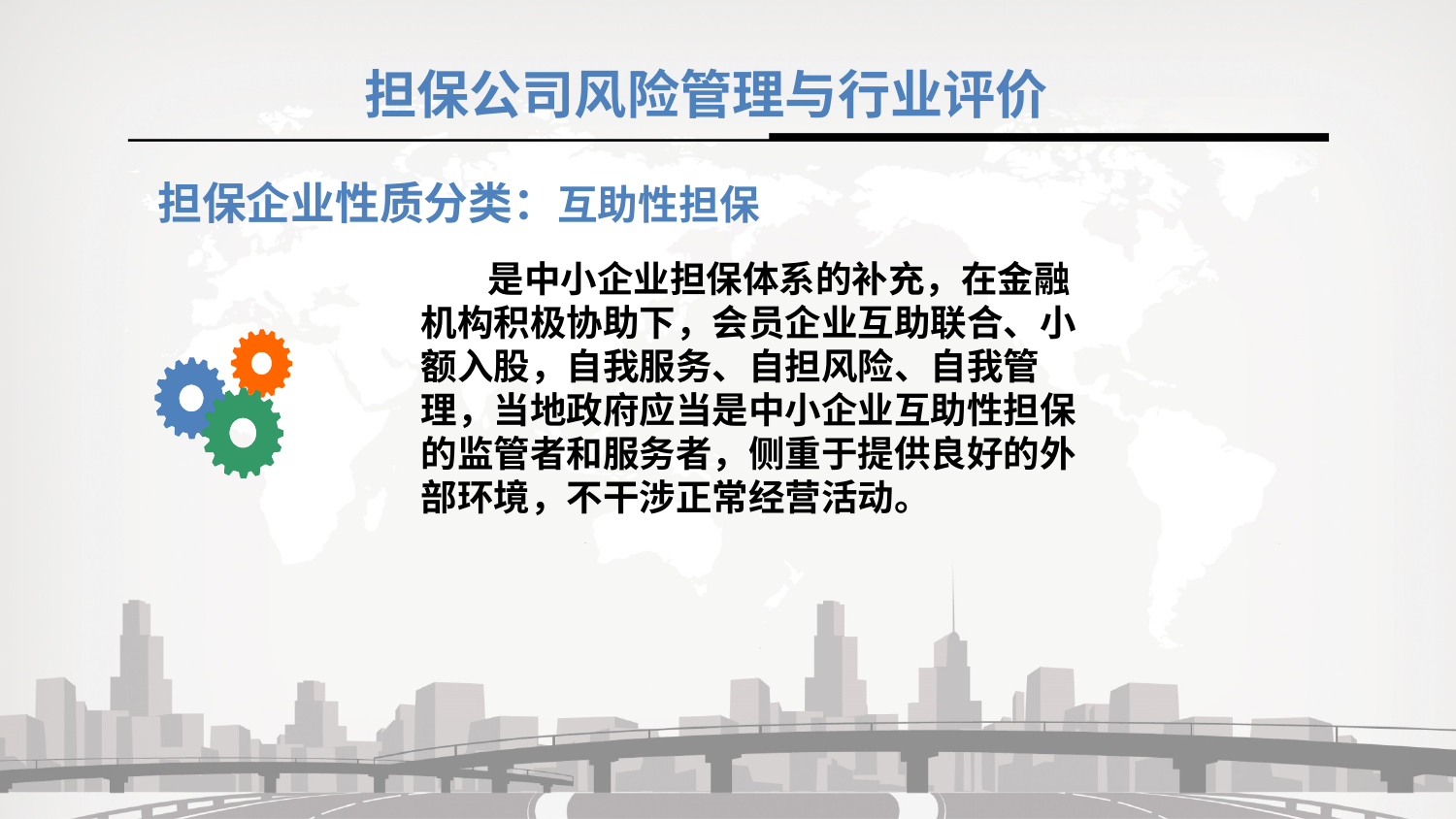

担保公司风险管理与行业评价
担保企业性质分类：互助性担保
       是中小企业担保体系的补充，在金融机构积极协助下，会员企业互助联合、小额入股，自我服务、自担风险、自我管理，当地政府应当是中小企业互助性担保的监管者和服务者，侧重于提供良好的外部环境，不干涉正常经营活动。